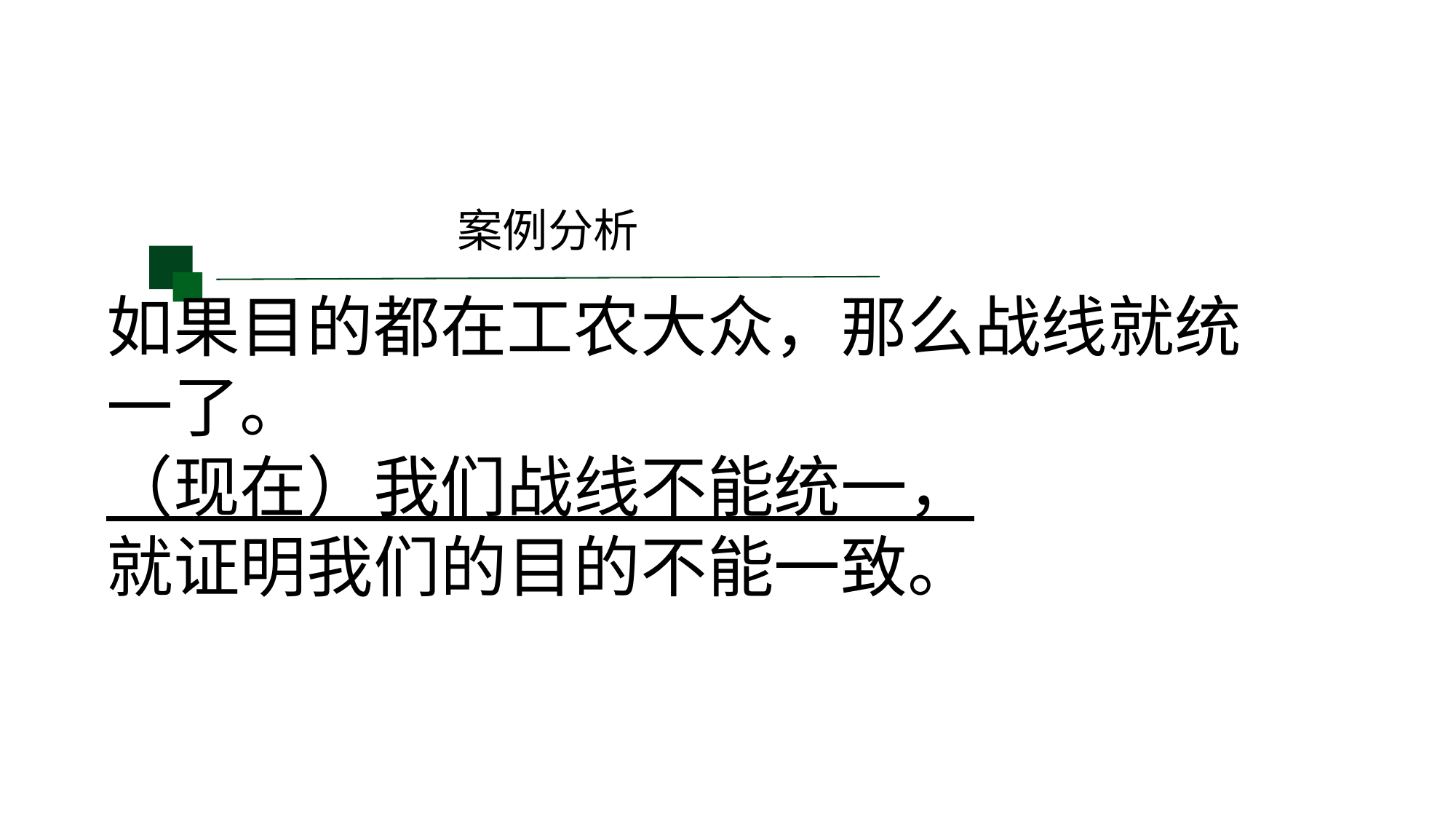

案例分析

如果目的都在工农大众，那么战线就统一了。
（现在）我们战线不能统一，
就证明我们的目的不能一致。